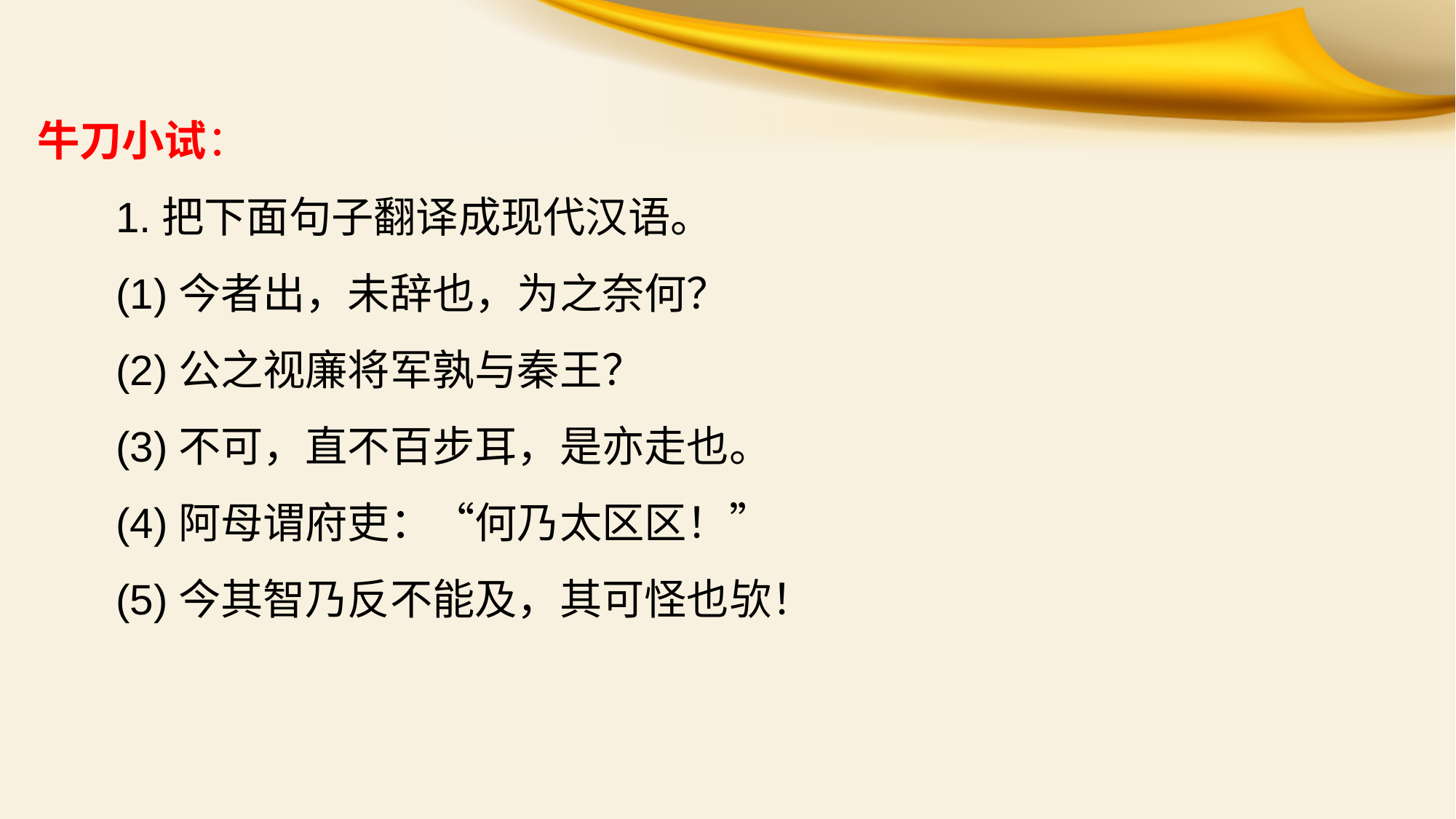

牛刀小试：
1.把下面句子翻译成现代汉语。
(1)今者出，未辞也，为之奈何？
(2)公之视廉将军孰与秦王？
(3)不可，直不百步耳，是亦走也。
(4)阿母谓府吏：“何乃太区区！”
(5)今其智乃反不能及，其可怪也欤！